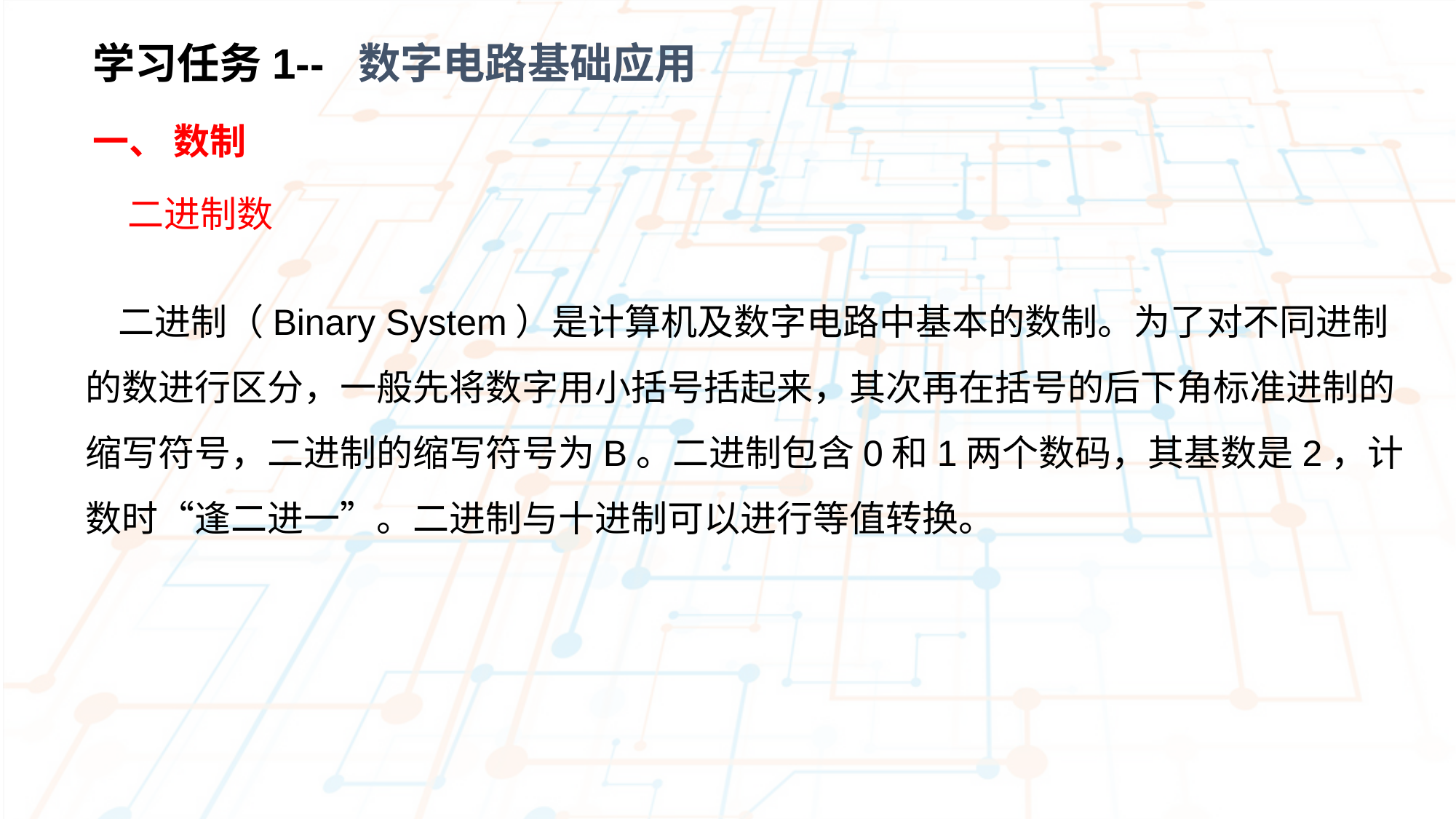

学习任务1--  数字电路基础应用
一、 数制

  二进制数

   二进制（Binary System）是计算机及数字电路中基本的数制。为了对不同进制的数进行区分，一般先将数字用小括号括起来，其次再在括号的后下角标准进制的缩写符号，二进制的缩写符号为B。二进制包含0和1两个数码，其基数是2，计数时“逢二进一”。二进制与十进制可以进行等值转换。